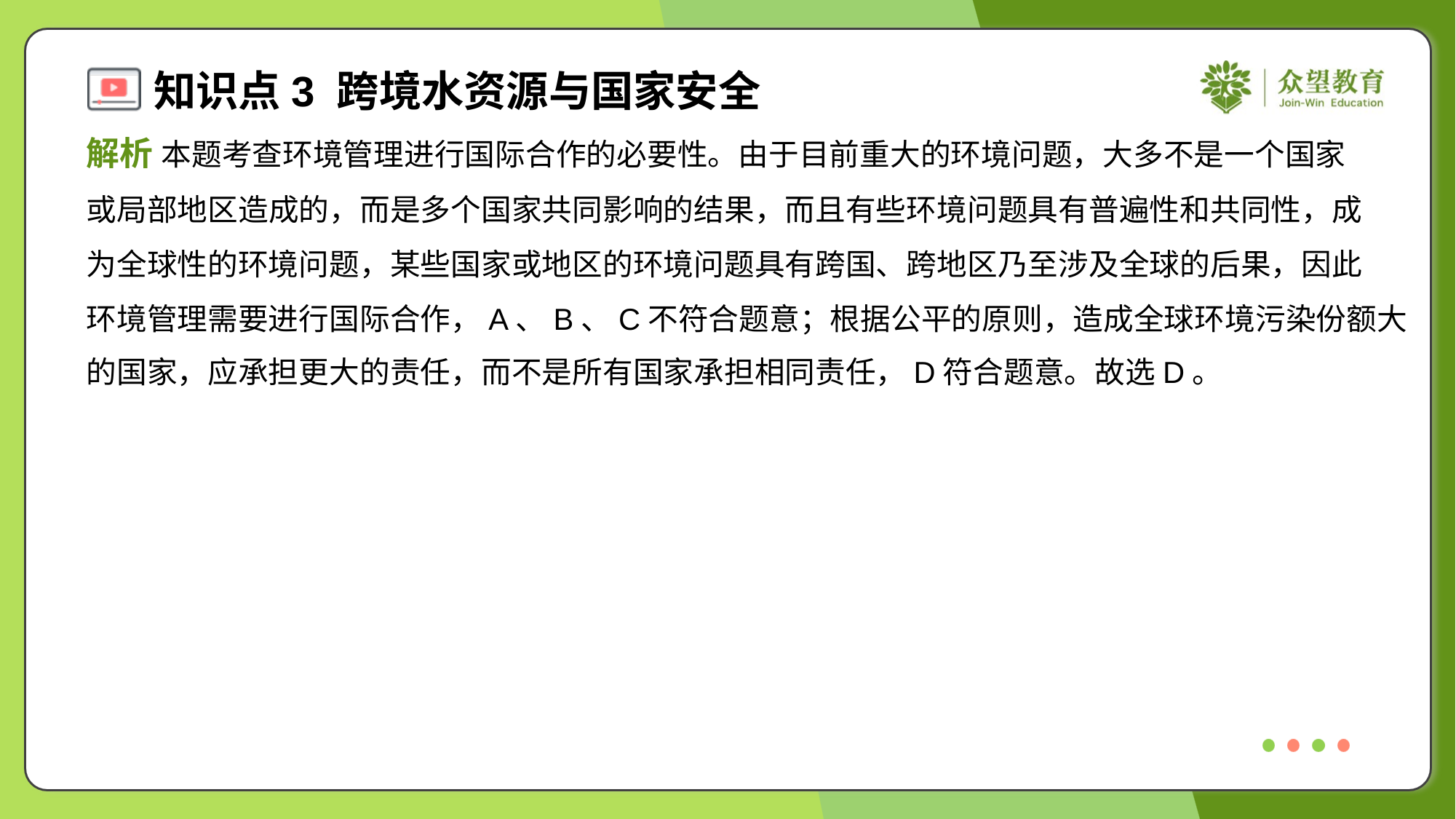

解析 本题考查环境管理进行国际合作的必要性。由于目前重大的环境问题，大多不是一个国家
或局部地区造成的，而是多个国家共同影响的结果，而且有些环境问题具有普遍性和共同性，成
为全球性的环境问题，某些国家或地区的环境问题具有跨国、跨地区乃至涉及全球的后果，因此
环境管理需要进行国际合作，A、B、C不符合题意；根据公平的原则，造成全球环境污染份额大
的国家，应承担更大的责任，而不是所有国家承担相同责任，D符合题意。故选D。